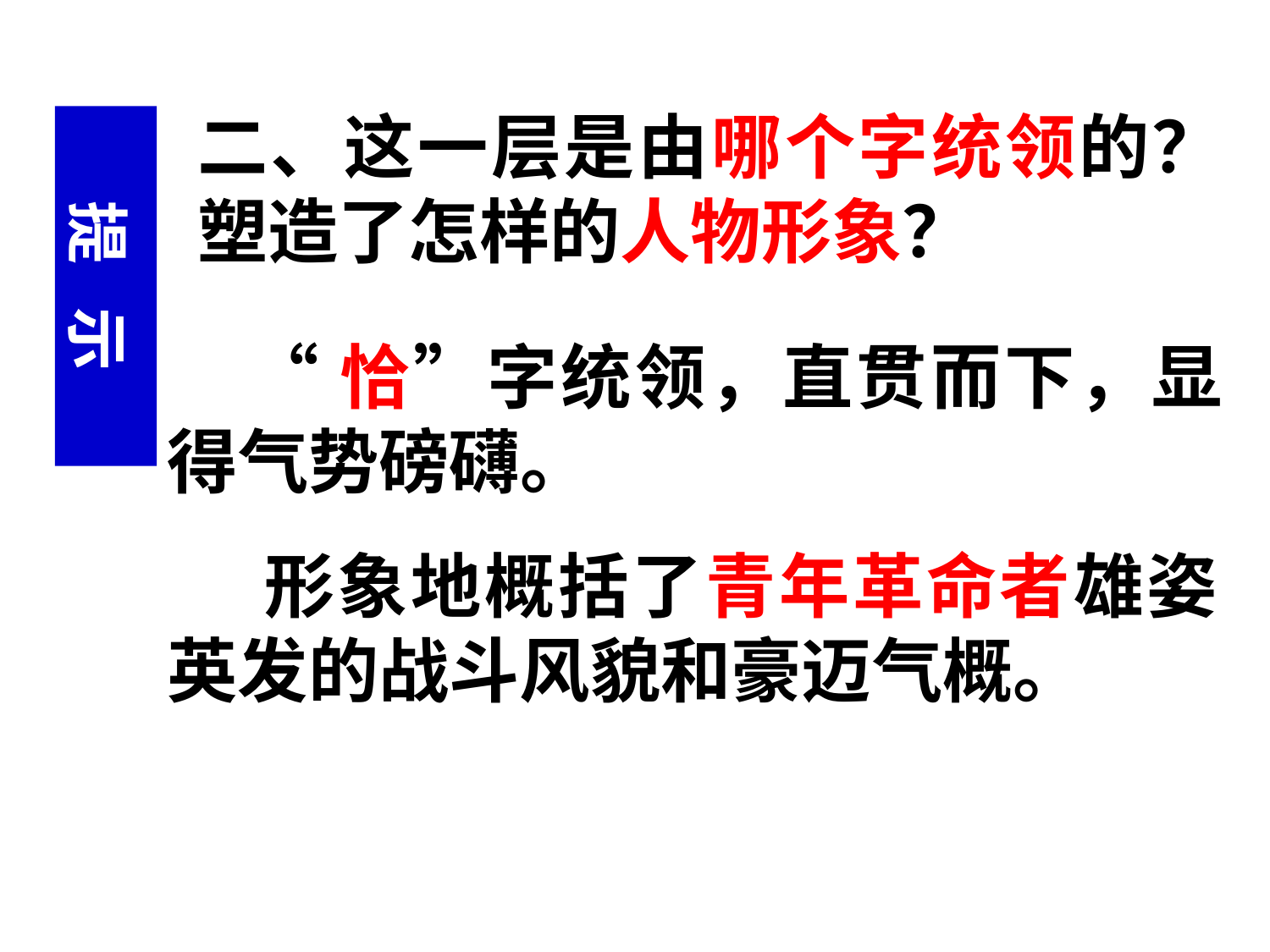

二、这一层是由哪个字统领的？塑造了怎样的人物形象？
提   示
    “恰”字统领，直贯而下，显得气势磅礴。
    形象地概括了青年革命者雄姿英发的战斗风貌和豪迈气概。
46